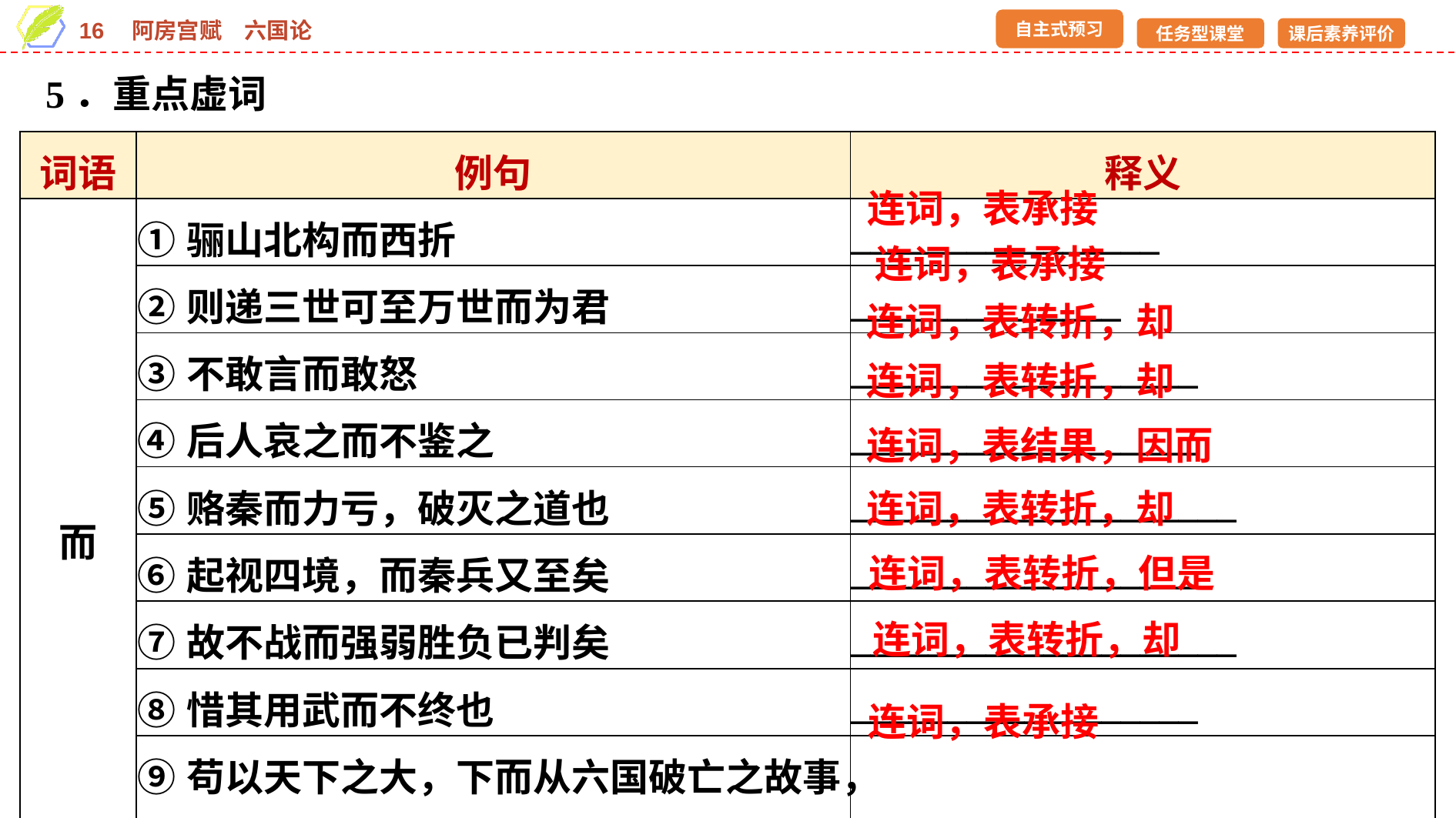

5．重点虚词
| 词语 | 例句 | 释义 |
| --- | --- | --- |
| 而 | ①骊山北构而西折 | \_\_\_\_\_\_\_\_\_\_\_\_\_\_\_\_ |
|  | ②则递三世可至万世而为君 | \_\_\_\_\_\_\_\_\_\_\_\_\_\_ |
|  | ③不敢言而敢怒 | \_\_\_\_\_\_\_\_\_\_\_\_\_\_\_\_\_\_ |
|  | ④后人哀之而不鉴之 | \_\_\_\_\_\_\_\_\_\_\_\_\_\_\_\_\_\_ |
|  | ⑤赂秦而力亏，破灭之道也 | \_\_\_\_\_\_\_\_\_\_\_\_\_\_\_\_\_\_\_\_ |
|  | ⑥起视四境，而秦兵又至矣 | \_\_\_\_\_\_\_\_\_\_\_\_\_\_\_\_\_\_ |
|  | ⑦故不战而强弱胜负已判矣 | \_\_\_\_\_\_\_\_\_\_\_\_\_\_\_\_\_\_\_\_ |
|  | ⑧惜其用武而不终也 | \_\_\_\_\_\_\_\_\_\_\_\_\_\_\_\_\_\_ |
|  | ⑨苟以天下之大，下而从六国破亡之故事，是又在六国下矣 | \_\_\_\_\_\_\_\_\_\_\_\_\_\_ |
连词，表承接
连词，表承接
连词，表转折，却
连词，表转折，却
连词，表结果，因而
连词，表转折，却
连词，表转折，但是
连词，表转折，却
连词，表承接